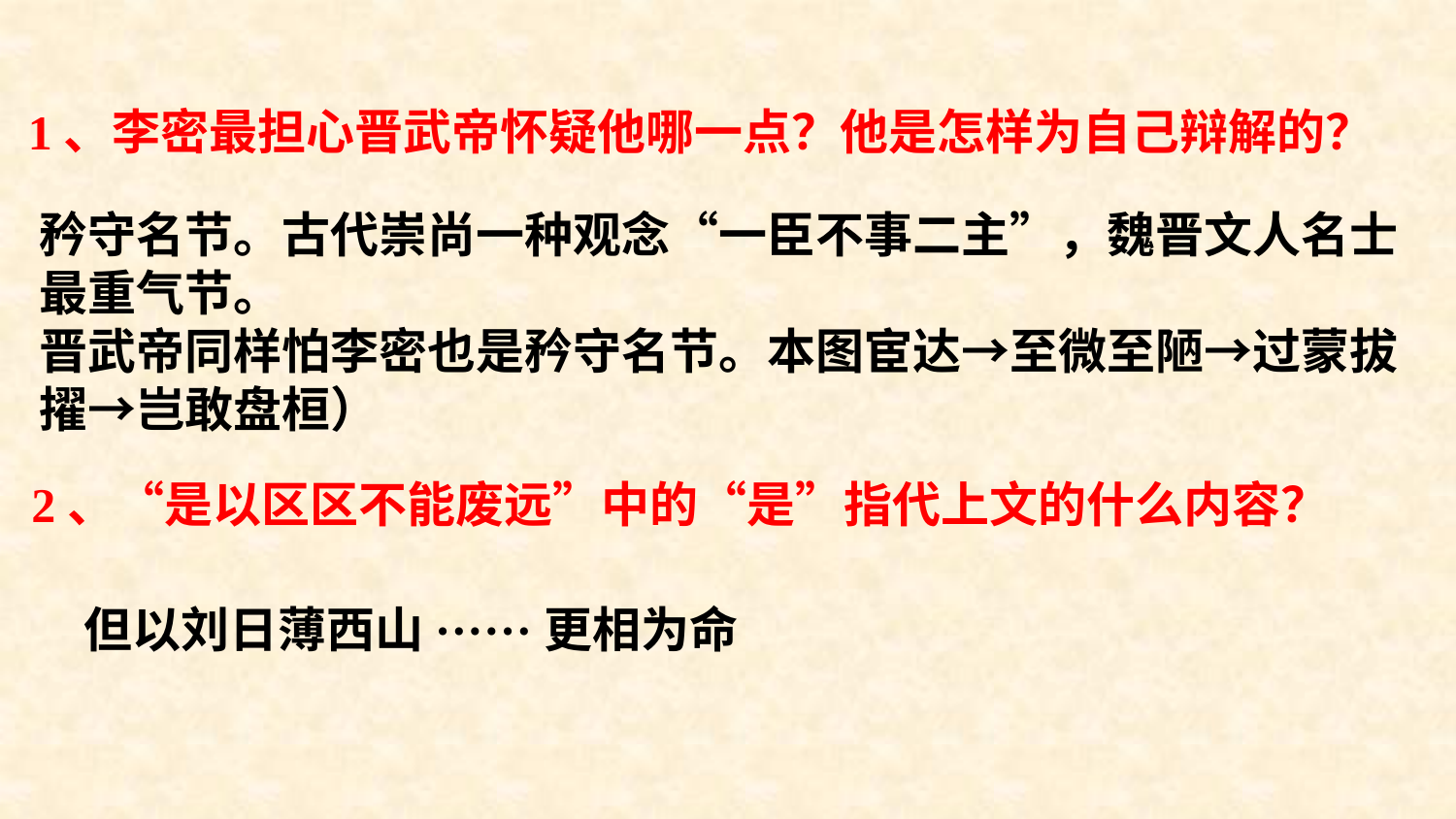

1、李密最担心晋武帝怀疑他哪一点？他是怎样为自己辩解的？
矜守名节。古代崇尚一种观念“一臣不事二主”，魏晋文人名士最重气节。
晋武帝同样怕李密也是矜守名节。本图宦达→至微至陋→过蒙拔擢→岂敢盘桓）
2、“是以区区不能废远”中的“是”指代上文的什么内容？
但以刘日薄西山······更相为命